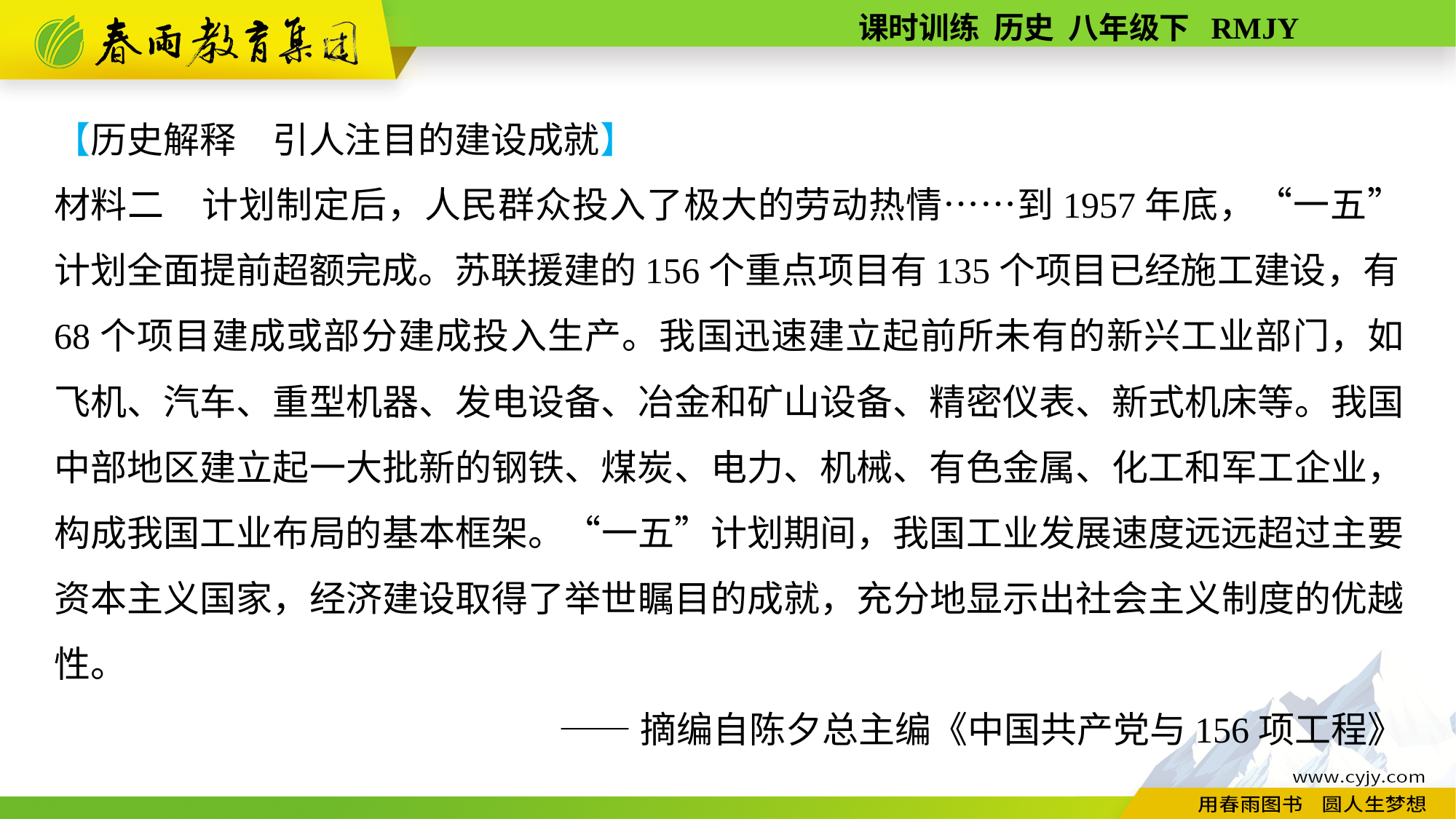

【历史解释　引人注目的建设成就】
材料二　计划制定后，人民群众投入了极大的劳动热情……到1957年底，“一五”计划全面提前超额完成。苏联援建的156个重点项目有135个项目已经施工建设，有68个项目建成或部分建成投入生产。我国迅速建立起前所未有的新兴工业部门，如飞机、汽车、重型机器、发电设备、冶金和矿山设备、精密仪表、新式机床等。我国中部地区建立起一大批新的钢铁、煤炭、电力、机械、有色金属、化工和军工企业，构成我国工业布局的基本框架。“一五”计划期间，我国工业发展速度远远超过主要资本主义国家，经济建设取得了举世瞩目的成就，充分地显示出社会主义制度的优越性。
——摘编自陈夕总主编《中国共产党与156项工程》